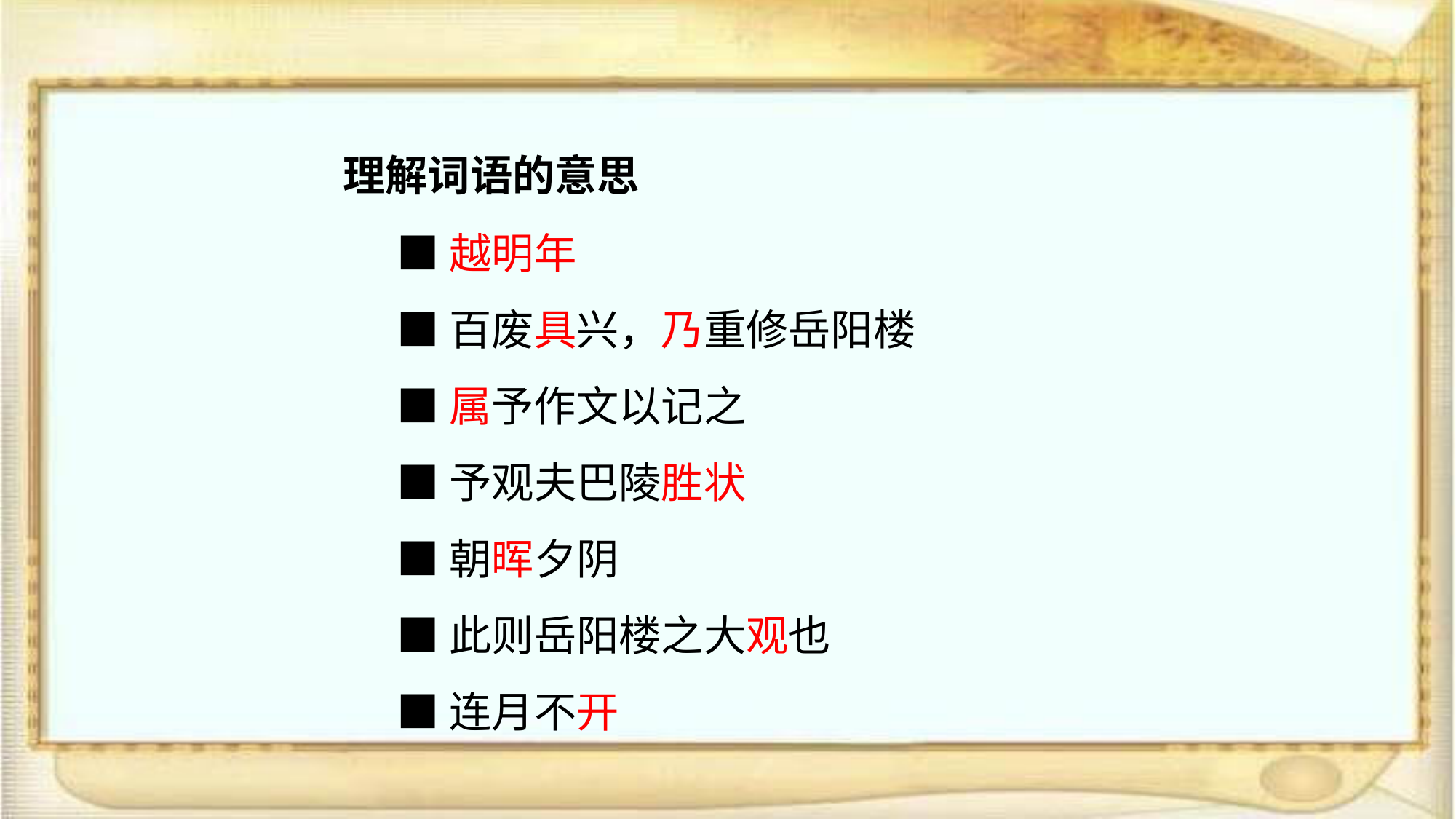

理解词语的意思
■越明年
■百废具兴，乃重修岳阳楼
■属予作文以记之
■予观夫巴陵胜状
■朝晖夕阴
■此则岳阳楼之大观也
■连月不开